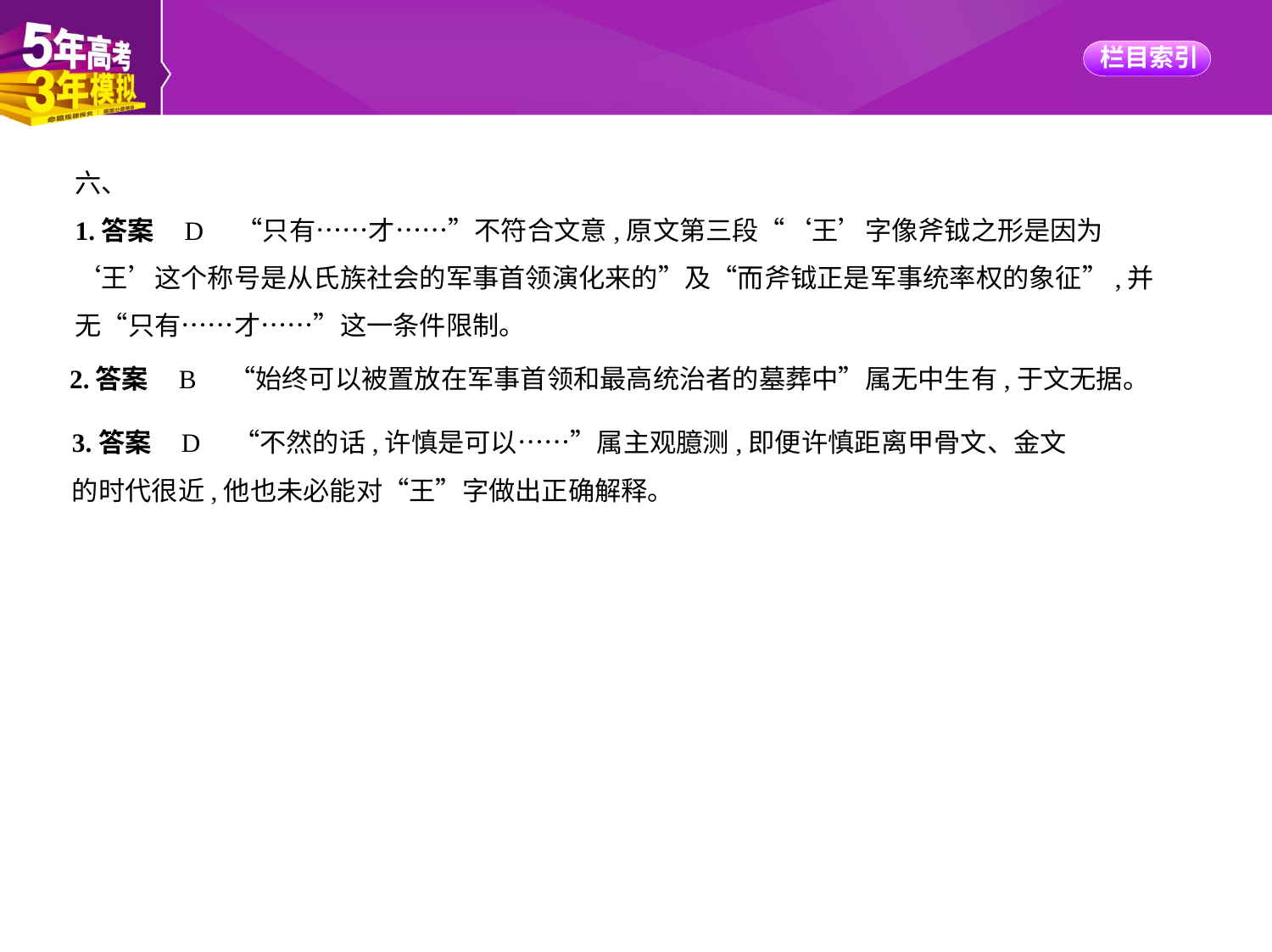

六、
1.答案    D　“只有……才……”不符合文意,原文第三段“‘王’字像斧钺之形是因为
‘王’这个称号是从氏族社会的军事首领演化来的”及“而斧钺正是军事统率权的象征”,并
无“只有……才……”这一条件限制。
2.答案    B　“始终可以被置放在军事首领和最高统治者的墓葬中”属无中生有,于文无据。
3.答案    D　“不然的话,许慎是可以……”属主观臆测,即便许慎距离甲骨文、金文的时代很近,他也未必能对“王”字做出正确解释。